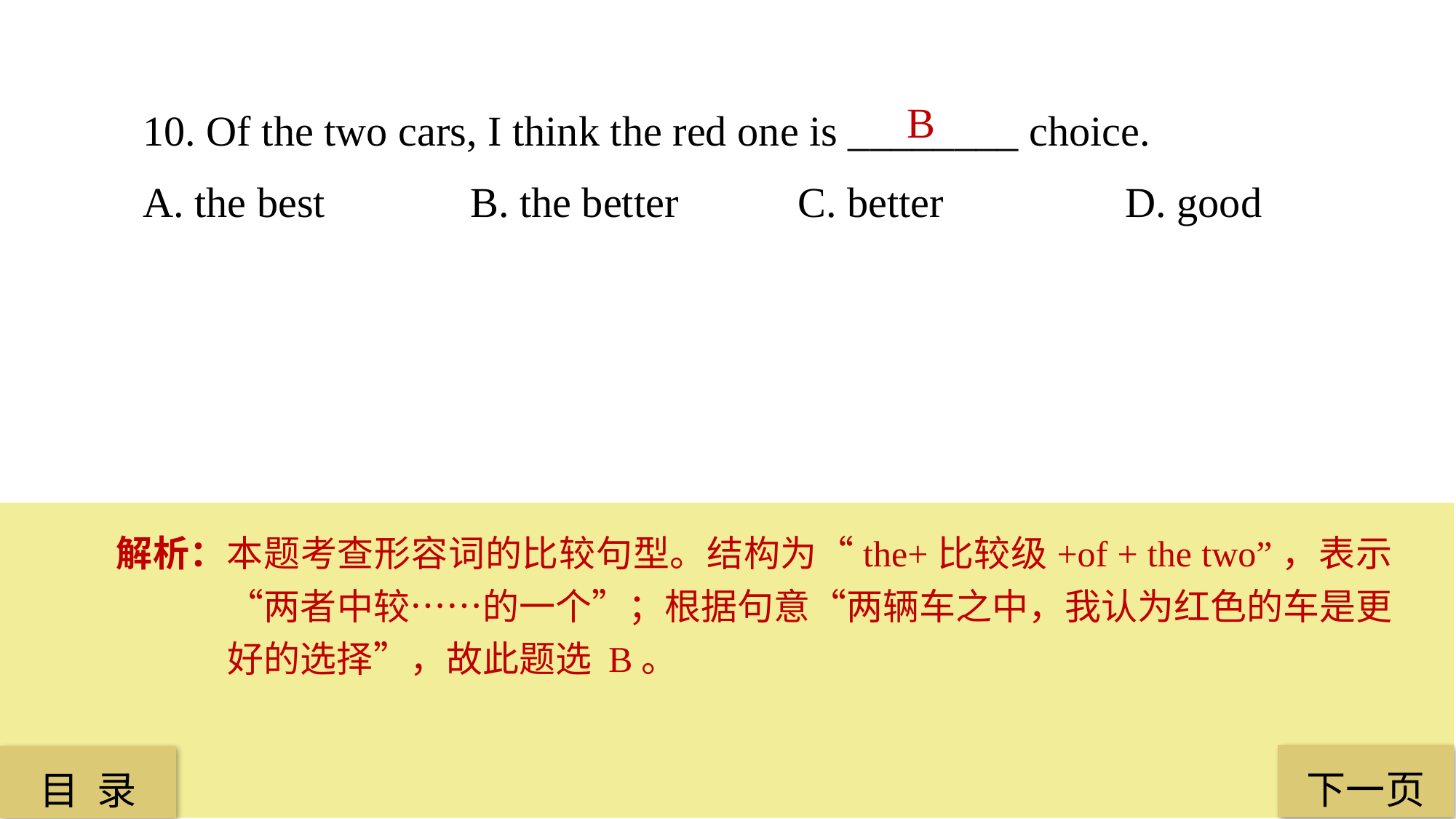

10. Of the two cars, I think the red one is ________ choice.
A. the best 		B. the better 	C. better 		D. good
B
解析：本题考查形容词的比较句型。结构为“the+比较级+of + the two”，表示“两者中较……的一个”；根据句意“两辆车之中，我认为红色的车是更好的选择”，故此题选 B。